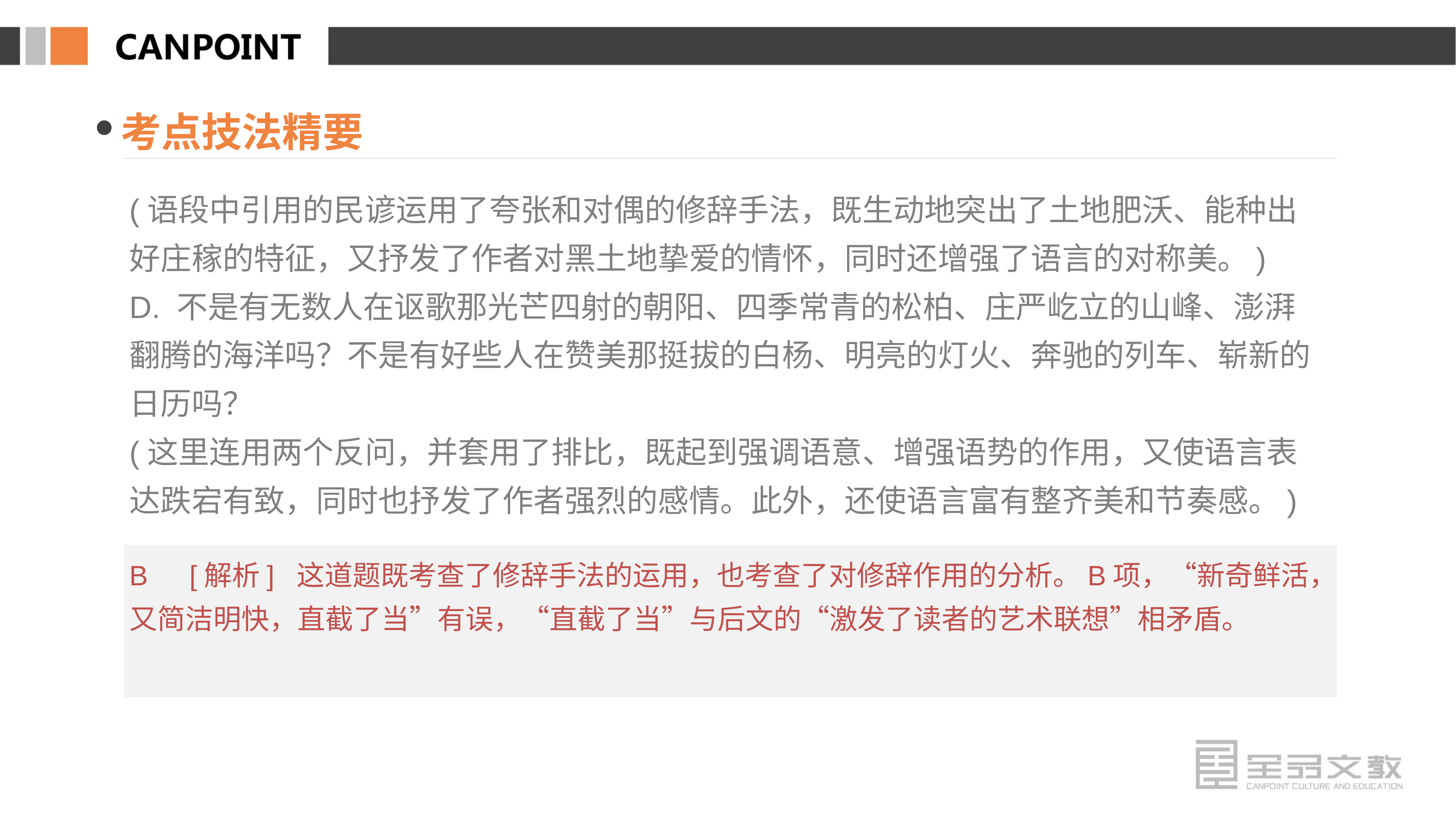

考点技法精要

(语段中引用的民谚运用了夸张和对偶的修辞手法，既生动地突出了土地肥沃、能种出好庄稼的特征，又抒发了作者对黑土地挚爱的情怀，同时还增强了语言的对称美。)
D. 不是有无数人在讴歌那光芒四射的朝阳、四季常青的松柏、庄严屹立的山峰、澎湃翻腾的海洋吗？不是有好些人在赞美那挺拔的白杨、明亮的灯火、奔驰的列车、崭新的日历吗？
(这里连用两个反问，并套用了排比，既起到强调语意、增强语势的作用，又使语言表达跌宕有致，同时也抒发了作者强烈的感情。此外，还使语言富有整齐美和节奏感。)

B　[解析]  这道题既考查了修辞手法的运用，也考查了对修辞作用的分析。B项，“新奇鲜活，又简洁明快，直截了当”有误，“直截了当”与后文的“激发了读者的艺术联想”相矛盾。